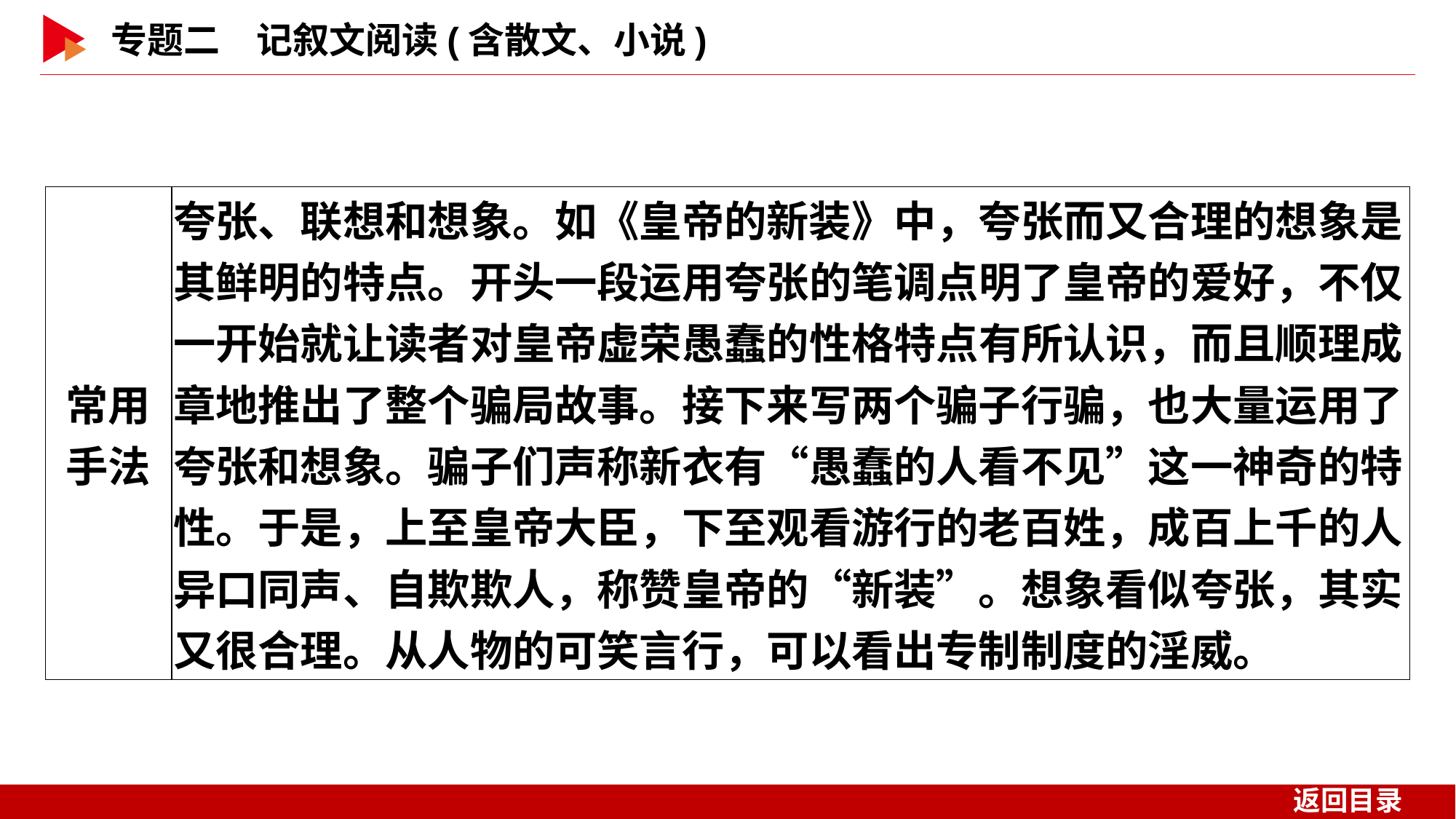

| 常用 手法 | 夸张、联想和想象。如《皇帝的新装》中，夸张而又合理的想象是其鲜明的特点。开头一段运用夸张的笔调点明了皇帝的爱好，不仅一开始就让读者对皇帝虚荣愚蠢的性格特点有所认识，而且顺理成章地推出了整个骗局故事。接下来写两个骗子行骗，也大量运用了夸张和想象。骗子们声称新衣有“愚蠢的人看不见”这一神奇的特性。于是，上至皇帝大臣，下至观看游行的老百姓，成百上千的人异口同声、自欺欺人，称赞皇帝的“新装”。想象看似夸张，其实又很合理。从人物的可笑言行，可以看出专制制度的淫威。 |
| --- | --- |